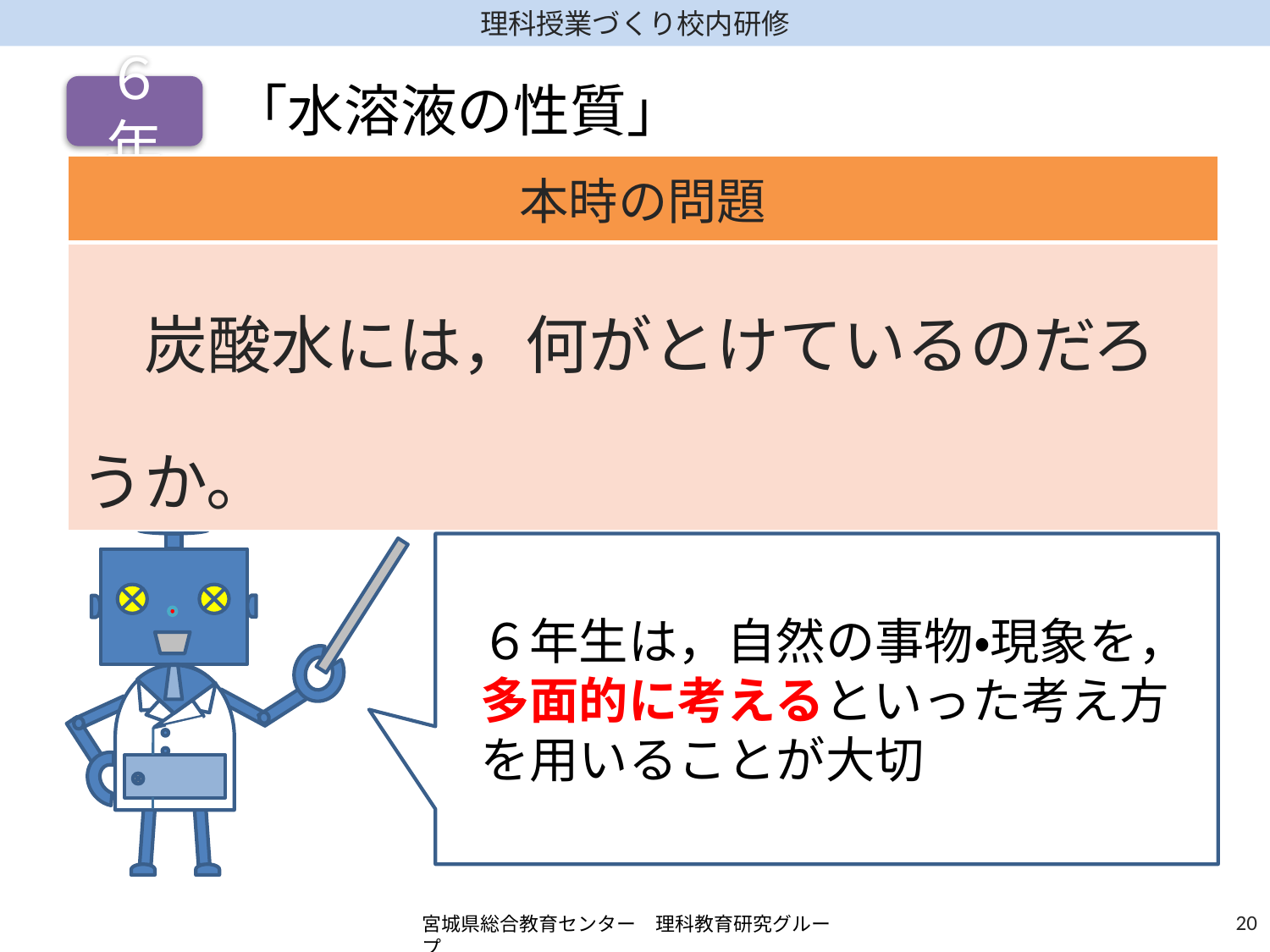

「水溶液の性質」
６年
| 本時の問題 |
| --- |
| 炭酸水には，何がとけているのだろうか。 |

６年生は，自然の事物・現象を，多面的に考えるといった考え方を用いることが大切
20